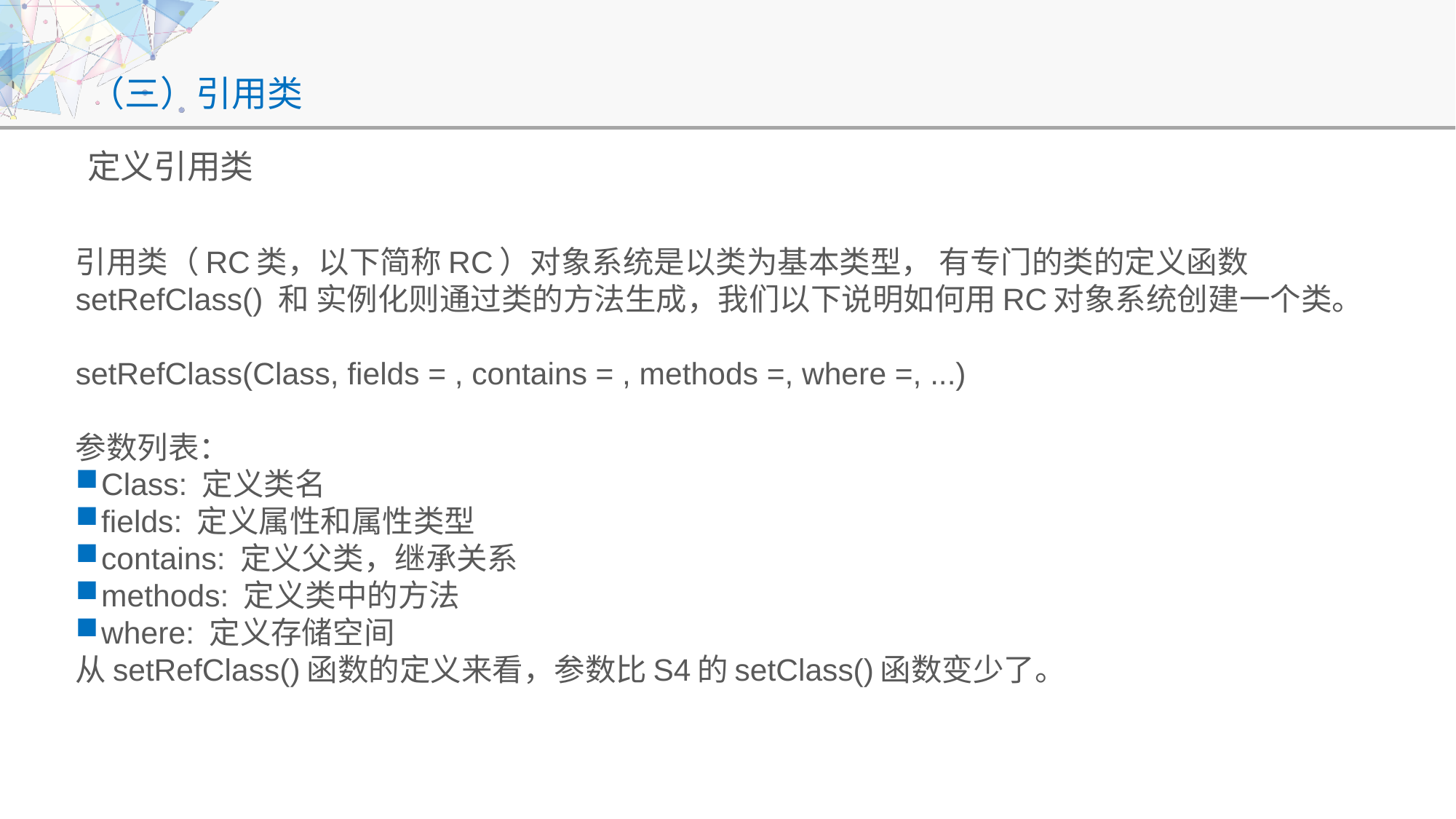

# （三）引用类
定义引用类

引用类（RC类，以下简称RC）对象系统是以类为基本类型， 有专门的类的定义函数 setRefClass() 和 实例化则通过类的方法生成，我们以下说明如何用RC对象系统创建一个类。

setRefClass(Class, fields = , contains = , methods =, where =, ...)

参数列表：
Class: 定义类名
fields: 定义属性和属性类型
contains: 定义父类，继承关系
methods: 定义类中的方法
where: 定义存储空间
从setRefClass()函数的定义来看，参数比S4的setClass()函数变少了。